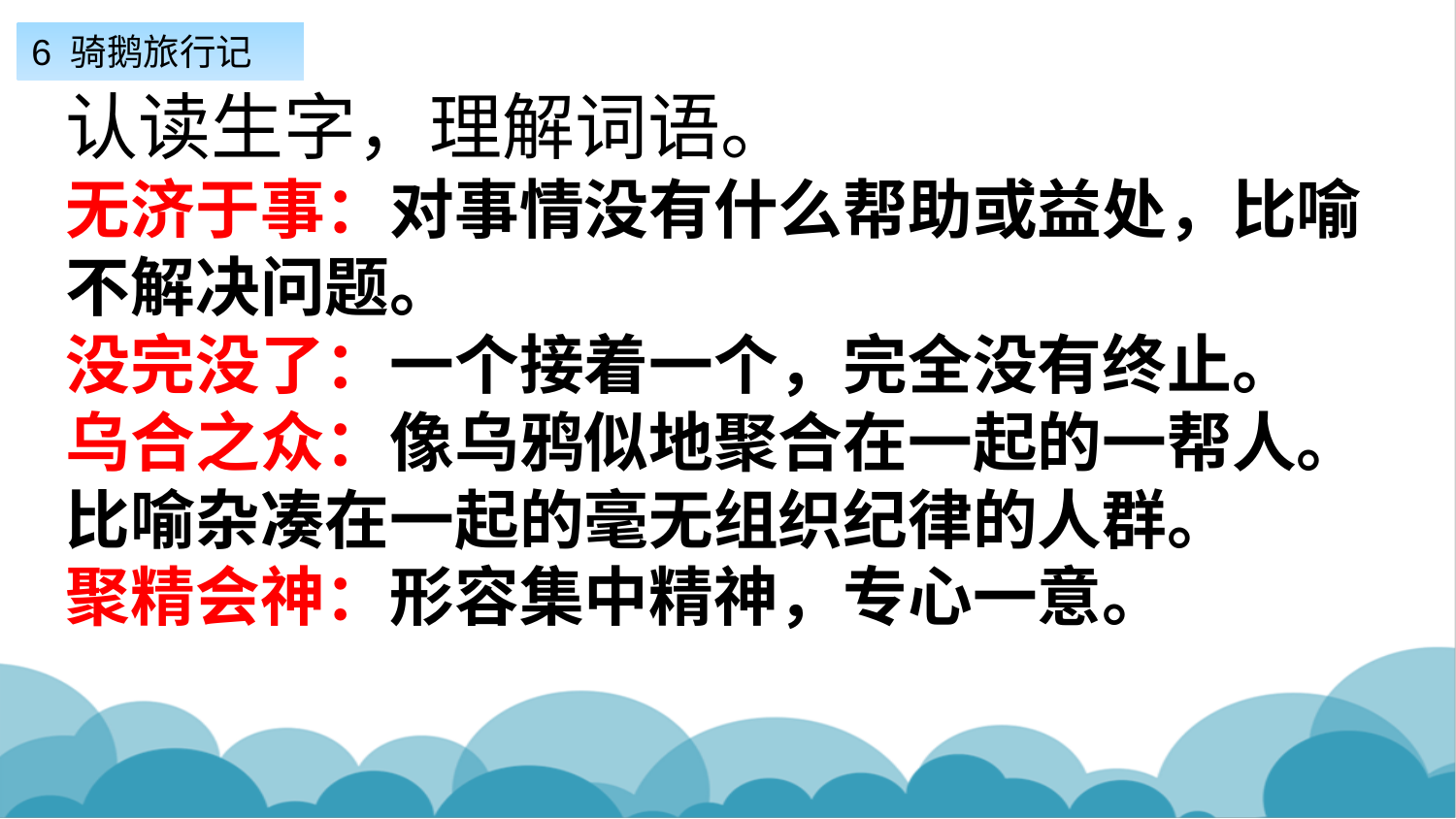

认读生字，理解词语。
无济于事：对事情没有什么帮助或益处，比喻不解决问题。
没完没了：一个接着一个，完全没有终止。
乌合之众：像乌鸦似地聚合在一起的一帮人。
比喻杂凑在一起的毫无组织纪律的人群。
聚精会神：形容集中精神，专心一意。